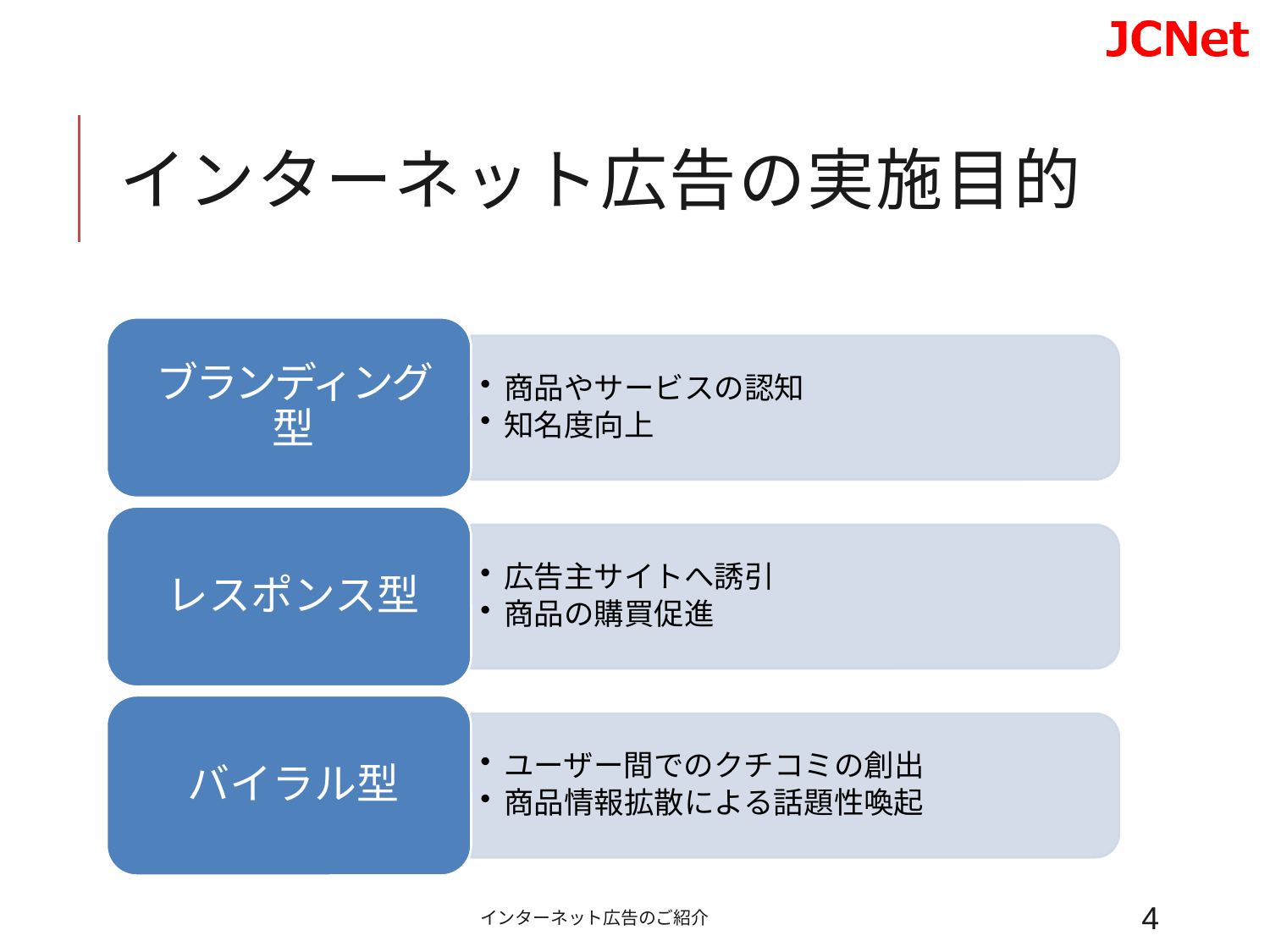

# インターネット広告の実施目的
商品やサービスの認知
知名度向上
ブランディング型
広告主サイトへ誘引
商品の購買促進
レスポンス型
ユーザー間でのクチコミの創出
商品情報拡散による話題性喚起
バイラル型
インターネット広告のご紹介
4